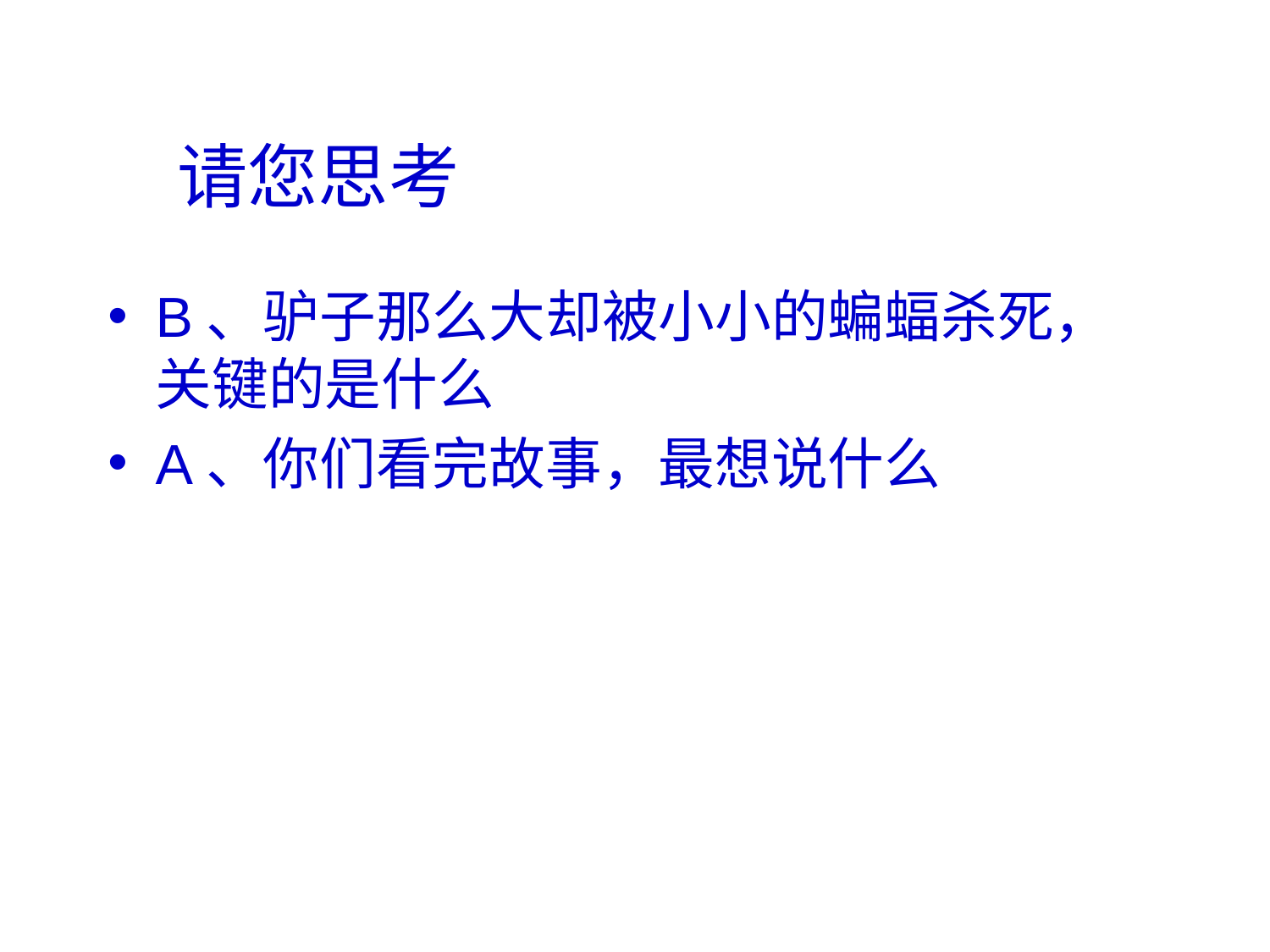

请您思考
B、驴子那么大却被小小的蝙蝠杀死，关键的是什么
A、你们看完故事，最想说什么